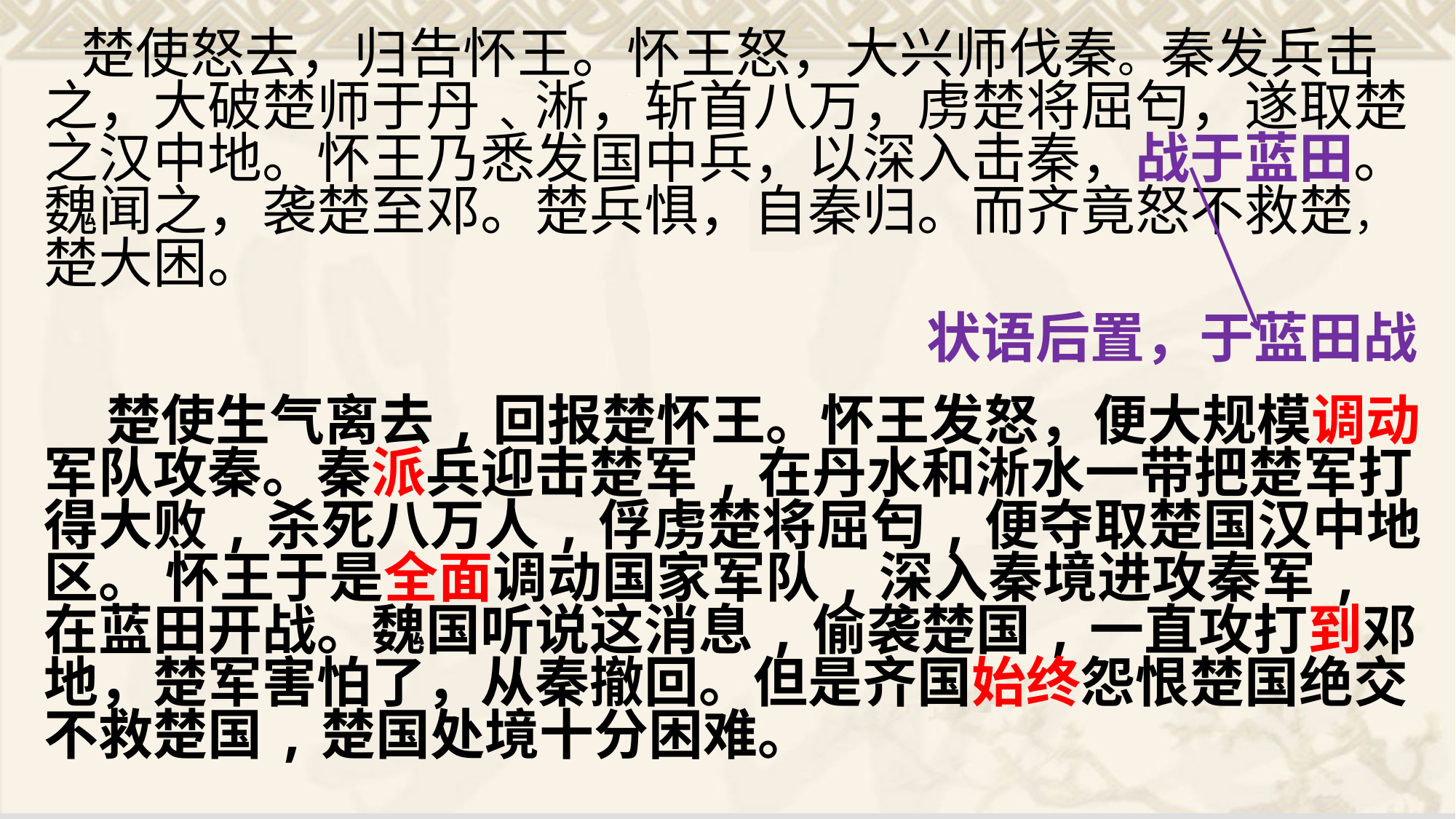

楚使怒去，归告怀王。怀王怒，大兴师伐秦。秦发兵击之，大破楚师于丹﹑淅，斩首八万，虏楚将屈匄，遂取楚之汉中地。怀王乃悉发国中兵，以深入击秦，战于蓝田。魏闻之，袭楚至邓。楚兵惧，自秦归。而齐竟怒不救楚，楚大困。

    楚使生气离去,回报楚怀王。怀王发怒，便大规模调动军队攻秦。秦派兵迎击楚军,在丹水和淅水一带把楚军打得大败,杀死八万人,俘虏楚将屈匄,便夺取楚国汉中地区。 怀王于是全面调动国家军队,深入秦境进攻秦军,在蓝田开战。魏国听说这消息,偷袭楚国,一直攻打到邓地，楚军害怕了，从秦撤回。但是齐国始终怨恨楚国绝交不救楚国,楚国处境十分困难。
状语后置，于蓝田战